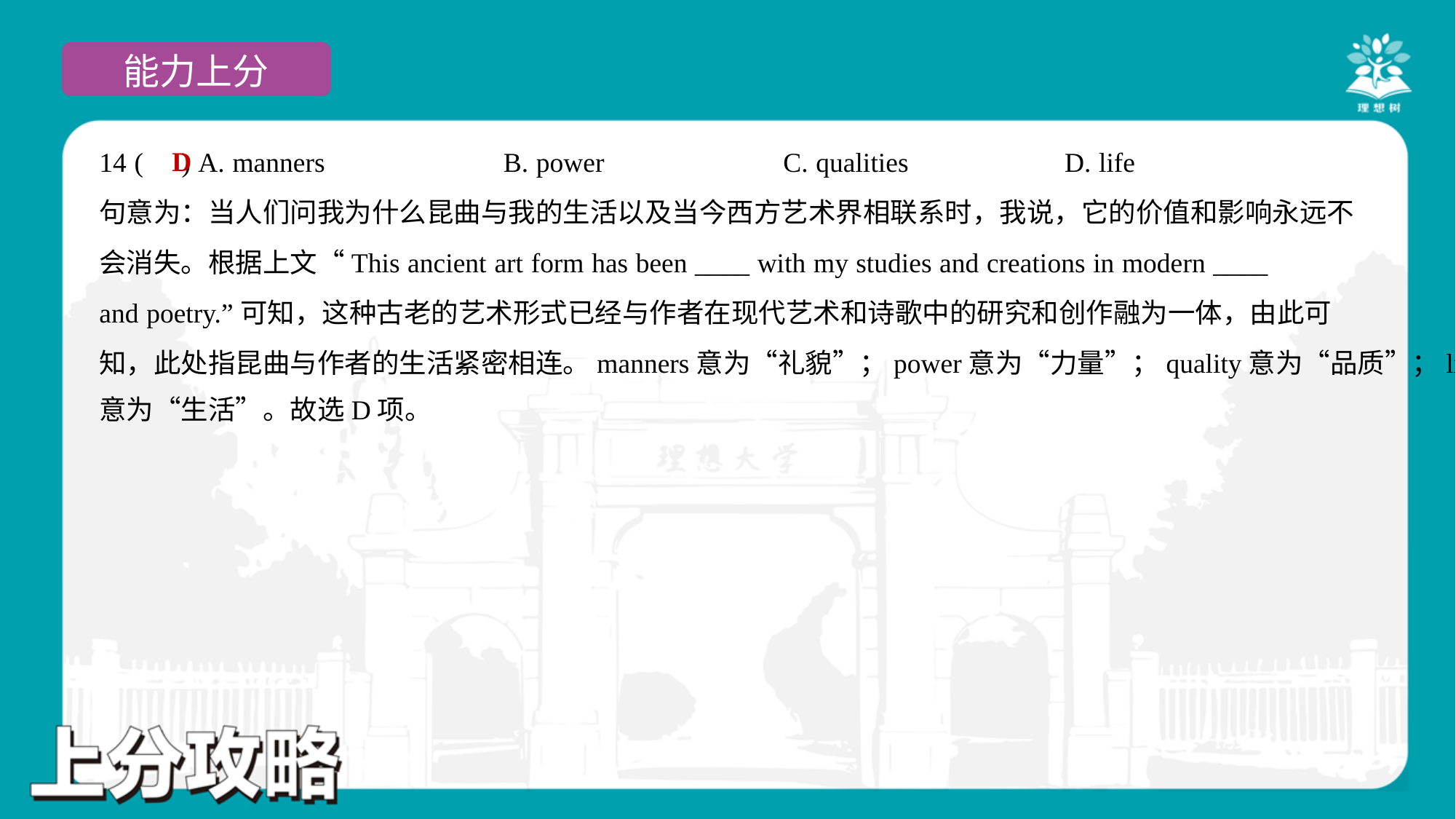

D
14 (     ) A. manners	B. power	C. qualities	D. life
句意为：当人们问我为什么昆曲与我的生活以及当今西方艺术界相联系时，我说，它的价值和影响永远不
会消失。根据上文“This ancient art form has been ____ with my studies and creations in modern ____
and poetry.”可知，这种古老的艺术形式已经与作者在现代艺术和诗歌中的研究和创作融为一体，由此可
知，此处指昆曲与作者的生活紧密相连。manners意为“礼貌”；power意为“力量”；quality意为“品质”；life
意为“生活”。故选D项。